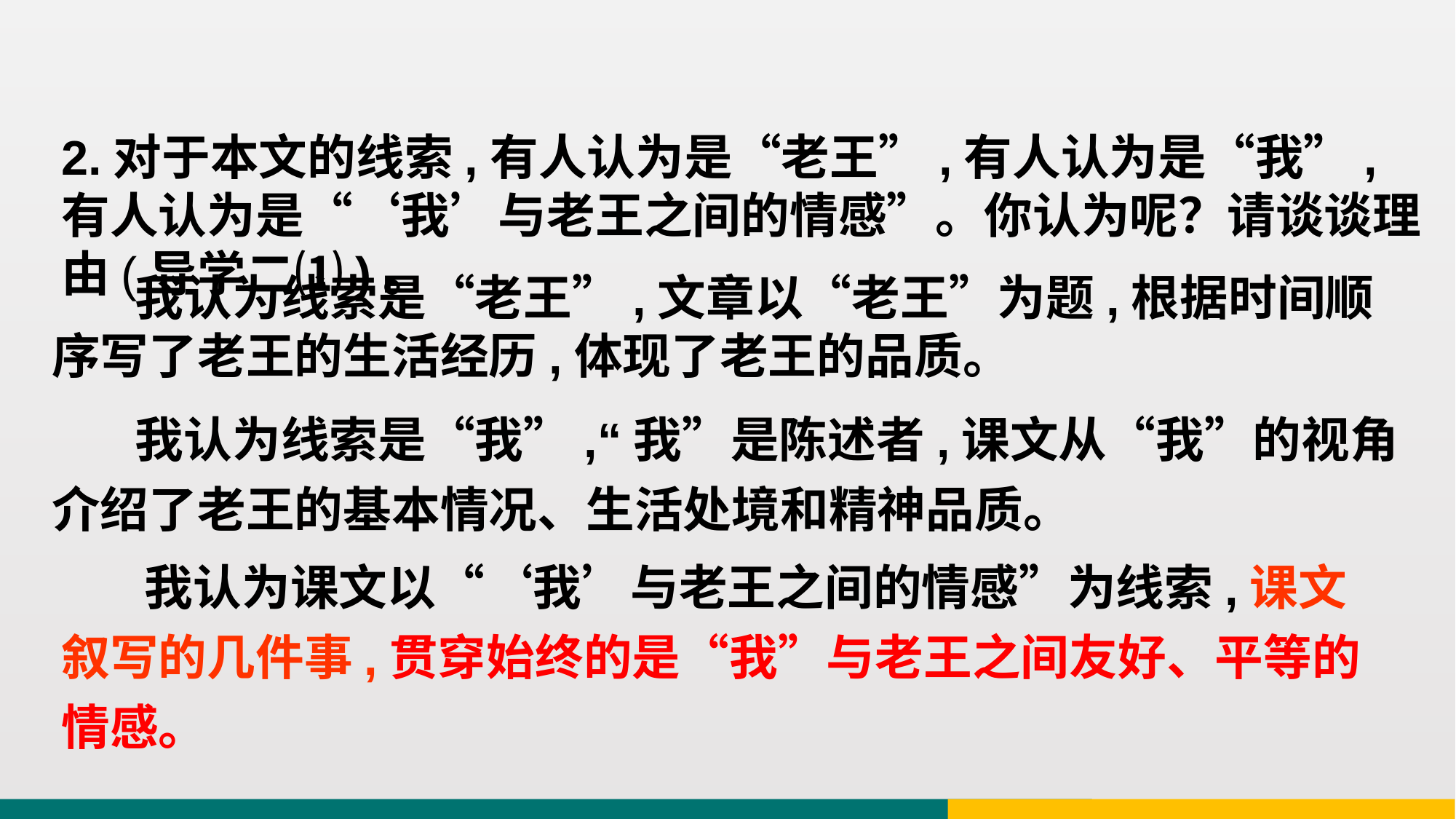

2.对于本文的线索,有人认为是“老王”,有人认为是“我”,有人认为是“‘我’与老王之间的情感”。你认为呢？请谈谈理由(导学二⑴)。
       我认为线索是“老王”,文章以“老王”为题,根据时间顺序写了老王的生活经历,体现了老王的品质。
       我认为线索是“我”,“我”是陈述者,课文从“我”的视角介绍了老王的基本情况、生活处境和精神品质。
       我认为课文以“‘我’与老王之间的情感”为线索,课文叙写的几件事,贯穿始终的是“我”与老王之间友好、平等的情感。